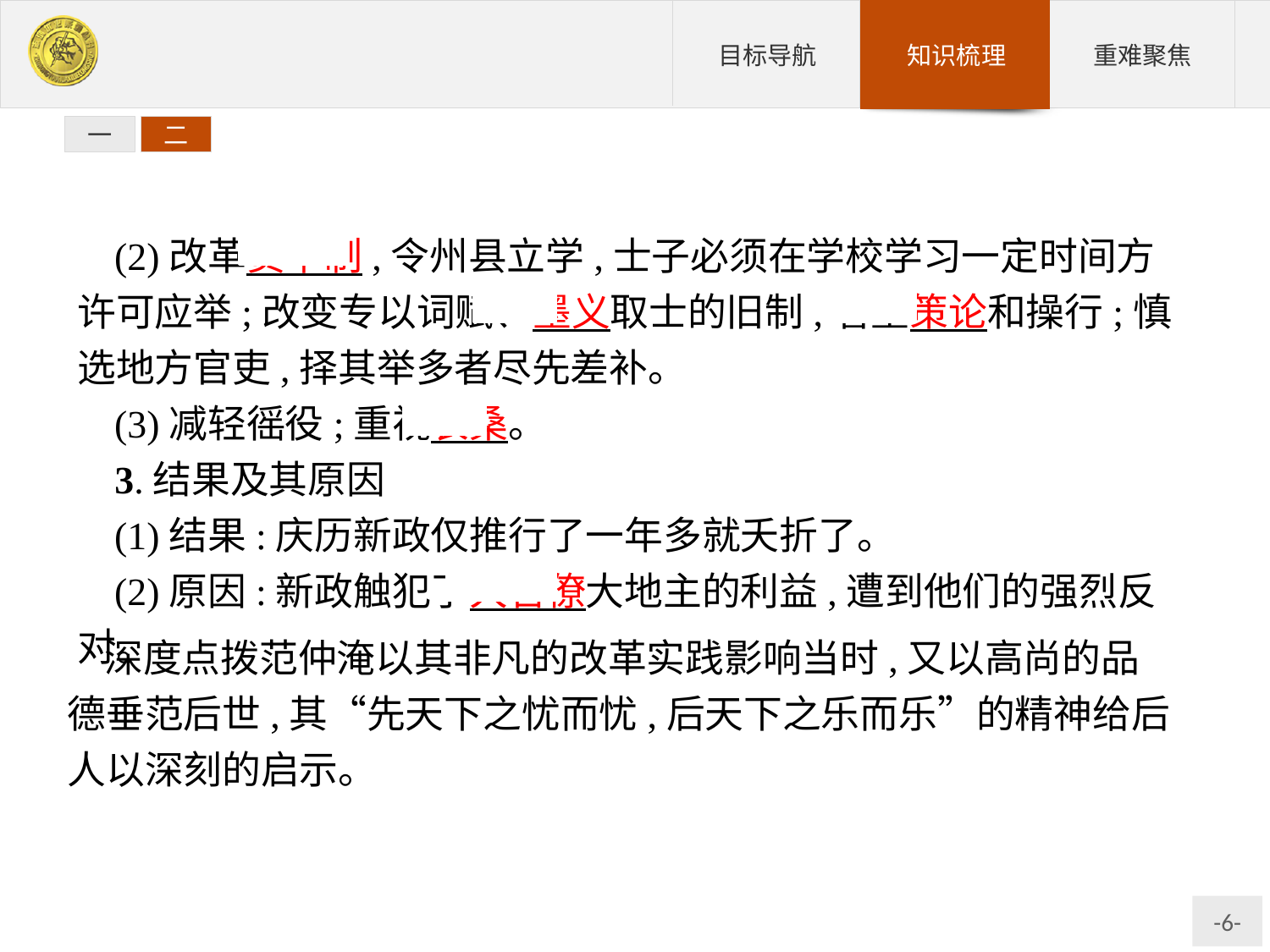

一
二

(2)改革贡举制,令州县立学,士子必须在学校学习一定时间方许可应举;改变专以词赋、墨义取士的旧制,着重策论和操行;慎选地方官吏,择其举多者尽先差补。
(3)减轻徭役;重视农桑。
3.结果及其原因
(1)结果:庆历新政仅推行了一年多就夭折了。
(2)原因:新政触犯了大官僚大地主的利益,遭到他们的强烈反对。

深度点拨范仲淹以其非凡的改革实践影响当时,又以高尚的品德垂范后世,其“先天下之忧而忧,后天下之乐而乐”的精神给后人以深刻的启示。